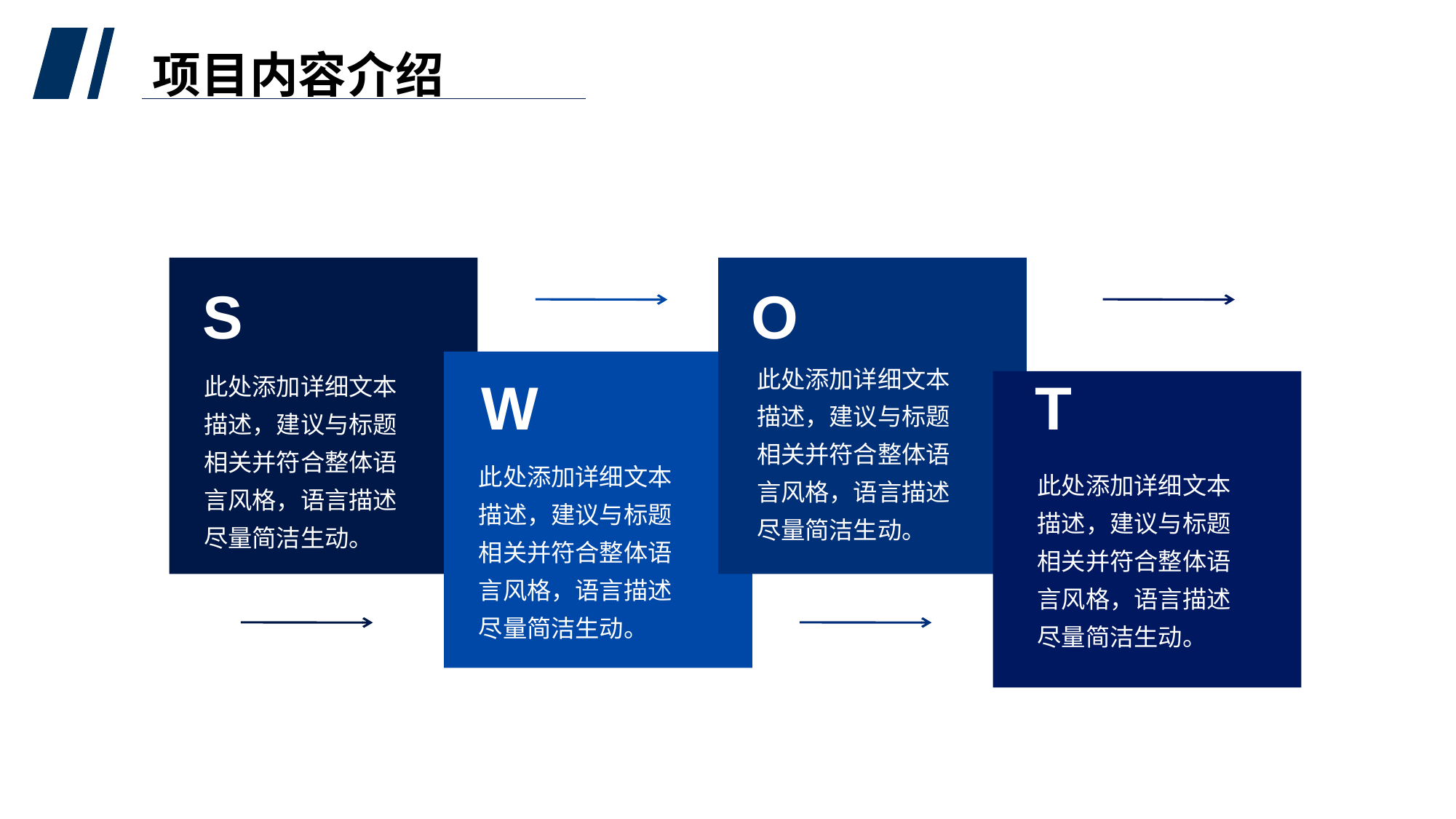

项目内容介绍

S
此处添加详细文本描述，建议与标题相关并符合整体语言风格，语言描述尽量简洁生动。

O
此处添加详细文本描述，建议与标题相关并符合整体语言风格，语言描述尽量简洁生动。

W
此处添加详细文本描述，建议与标题相关并符合整体语言风格，语言描述尽量简洁生动。
T

此处添加详细文本描述，建议与标题相关并符合整体语言风格，语言描述尽量简洁生动。